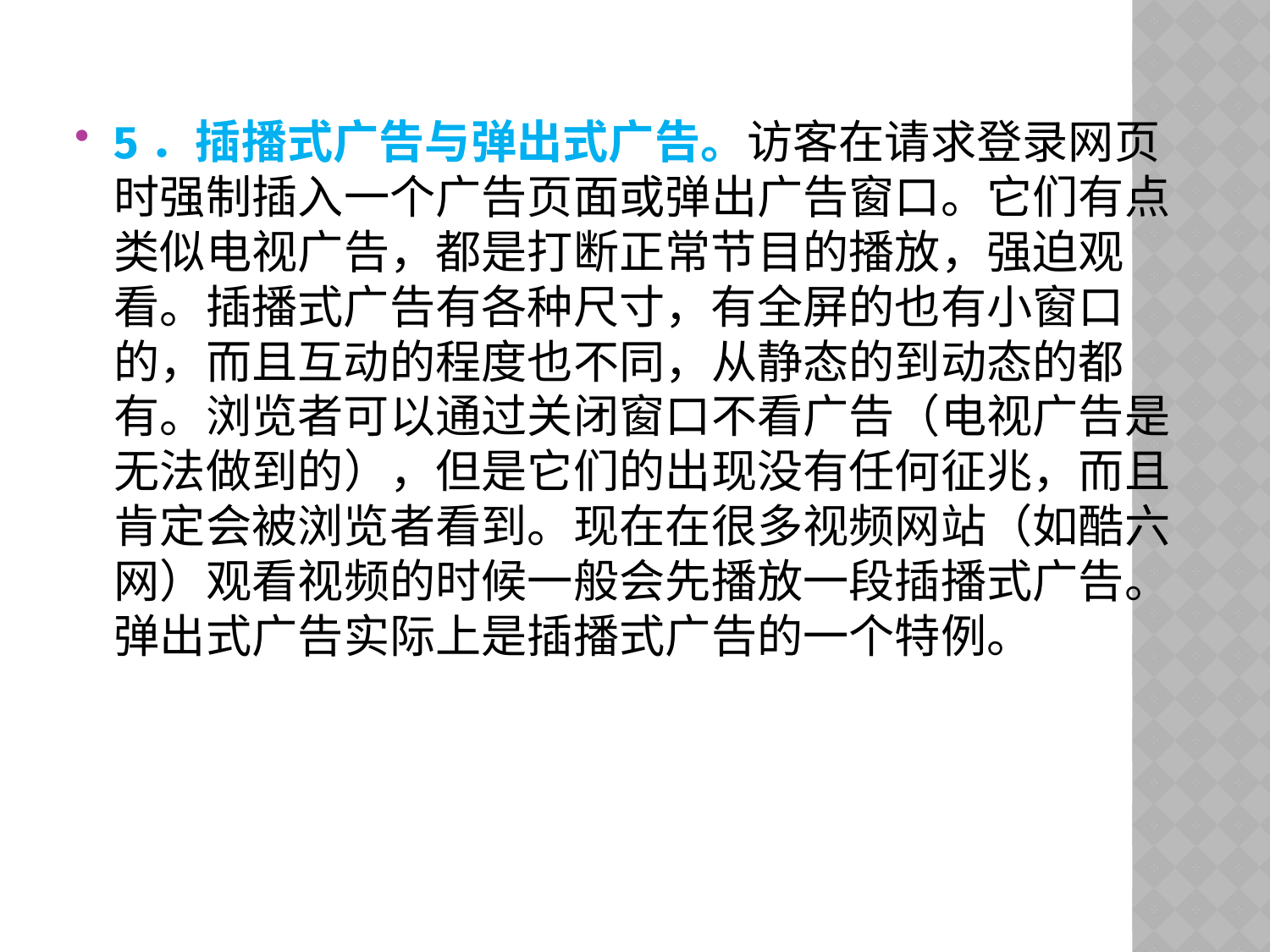

5．插播式广告与弹出式广告。访客在请求登录网页时强制插入一个广告页面或弹出广告窗口。它们有点类似电视广告，都是打断正常节目的播放，强迫观看。插播式广告有各种尺寸，有全屏的也有小窗口的，而且互动的程度也不同，从静态的到动态的都有。浏览者可以通过关闭窗口不看广告（电视广告是无法做到的），但是它们的出现没有任何征兆，而且肯定会被浏览者看到。现在在很多视频网站（如酷六网）观看视频的时候一般会先播放一段插播式广告。弹出式广告实际上是插播式广告的一个特例。